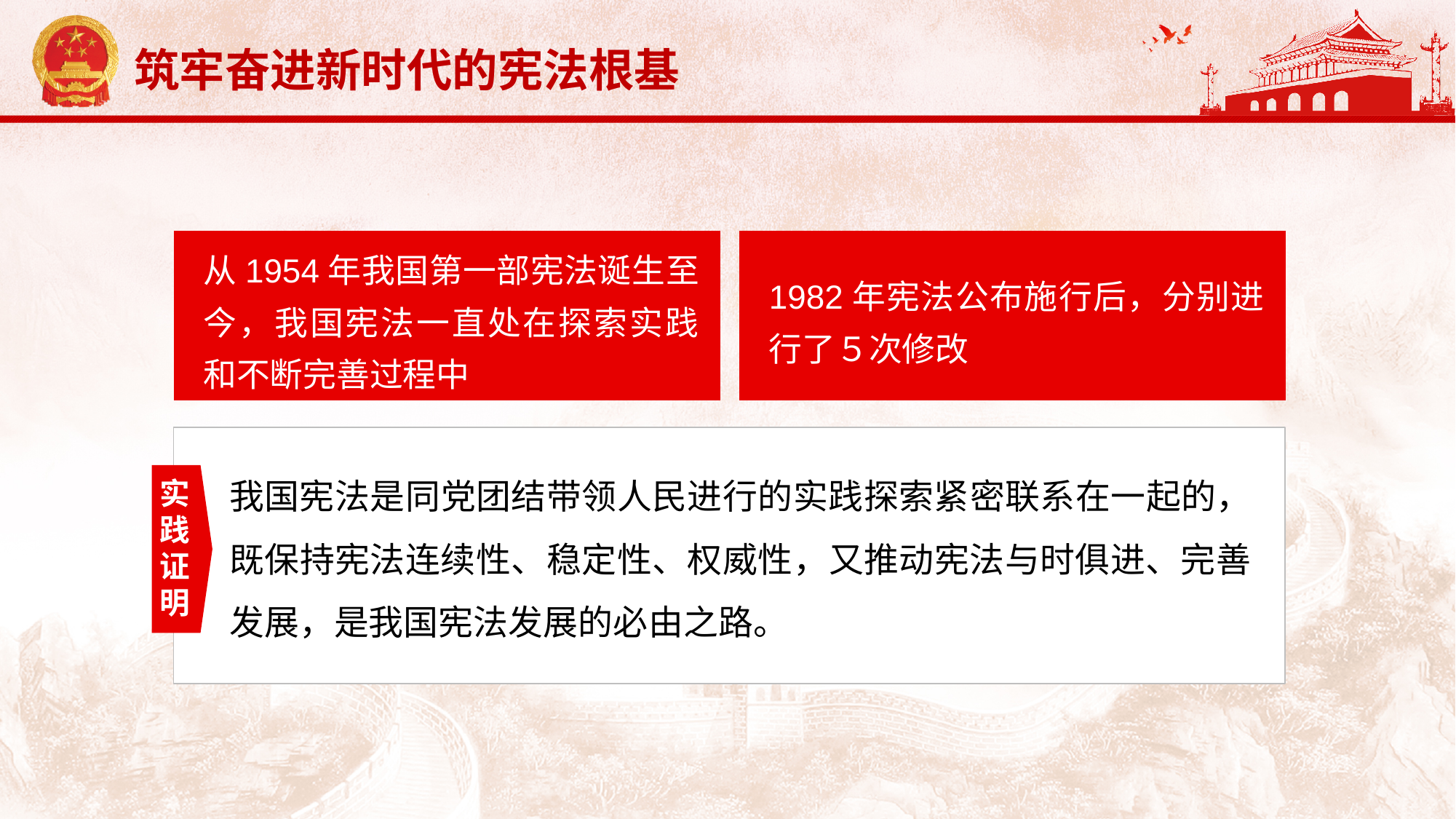

延迟符

1982年宪法公布施行后，分别进行了５次修改

从1954年我国第一部宪法诞生至今，我国宪法一直处在探索实践和不断完善过程中

我国宪法是同党团结带领人民进行的实践探索紧密联系在一起的，既保持宪法连续性、稳定性、权威性，又推动宪法与时俱进、完善发展，是我国宪法发展的必由之路。

实
践
证
明